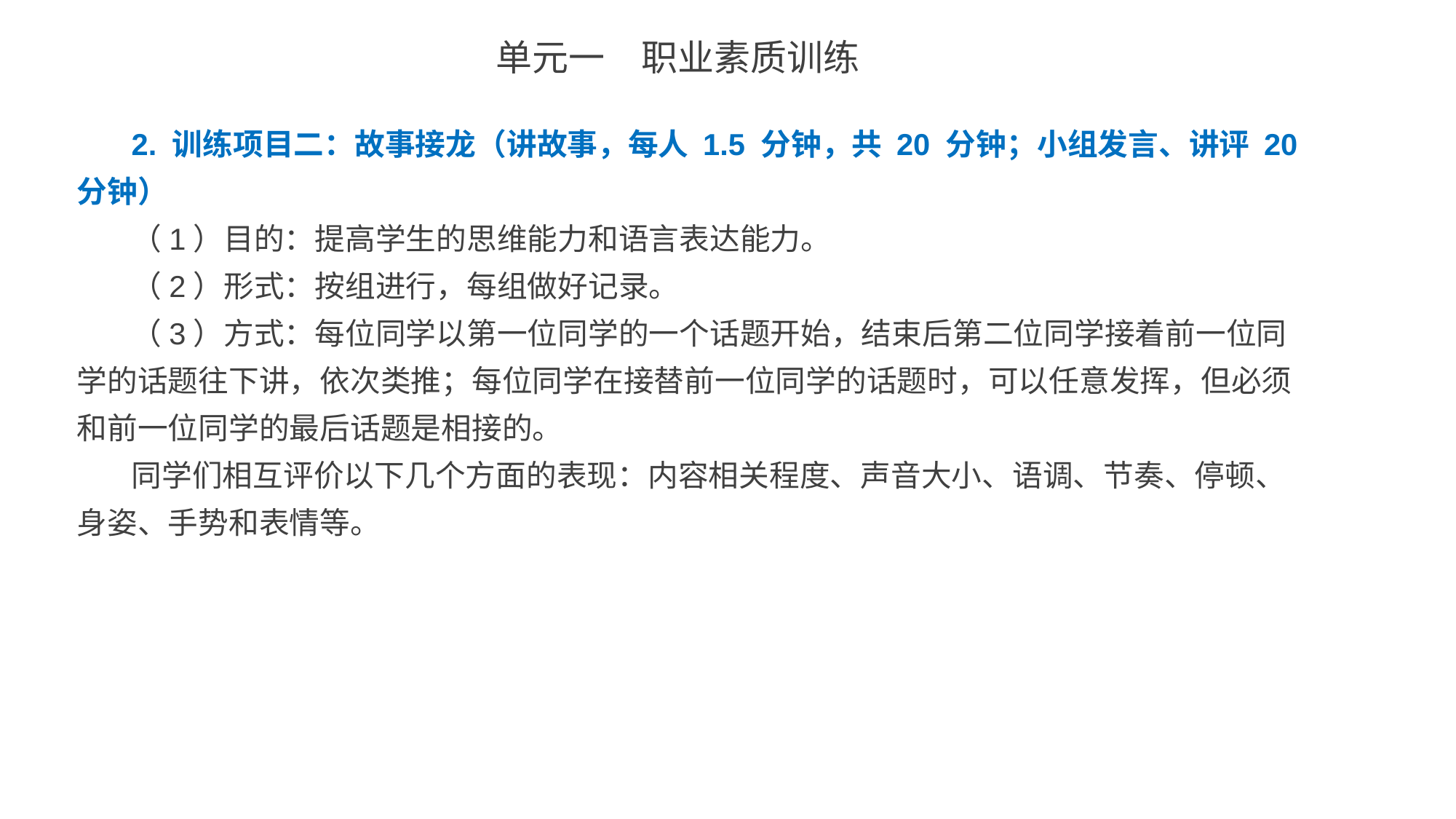

单元一　职业素质训练
2. 训练项目二：故事接龙（讲故事，每人 1.5 分钟，共 20 分钟；小组发言、讲评 20 分钟）
（1）目的：提高学生的思维能力和语言表达能力。
（2）形式：按组进行，每组做好记录。
（3）方式：每位同学以第一位同学的一个话题开始，结束后第二位同学接着前一位同学的话题往下讲，依次类推；每位同学在接替前一位同学的话题时，可以任意发挥，但必须和前一位同学的最后话题是相接的。
同学们相互评价以下几个方面的表现：内容相关程度、声音大小、语调、节奏、停顿、身姿、手势和表情等。